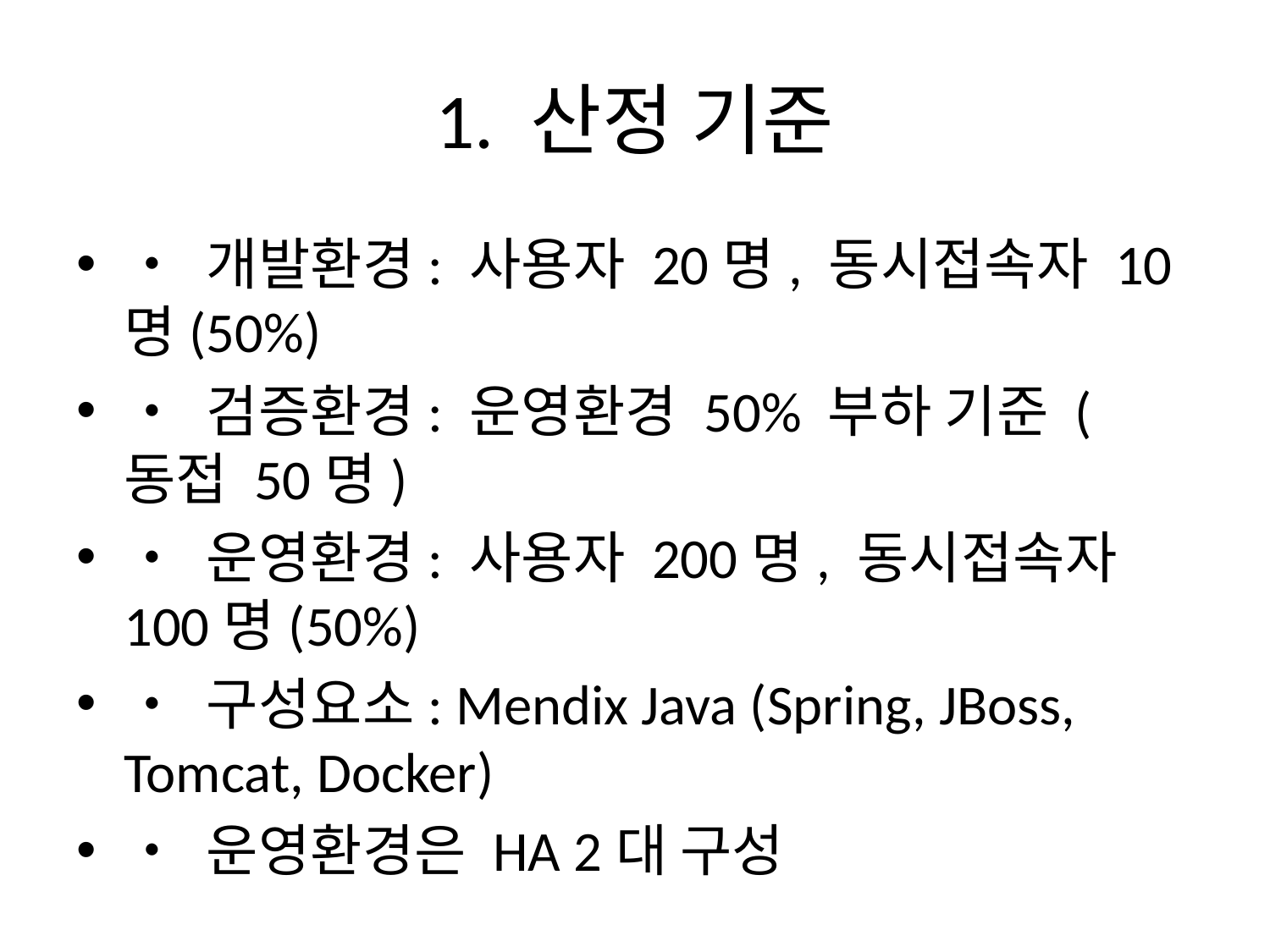

# 1. 산정 기준
• 개발환경: 사용자 20명, 동시접속자 10명(50%)
• 검증환경: 운영환경 50% 부하 기준 (동접 50명)
• 운영환경: 사용자 200명, 동시접속자 100명(50%)
• 구성요소: Mendix Java (Spring, JBoss, Tomcat, Docker)
• 운영환경은 HA 2대 구성